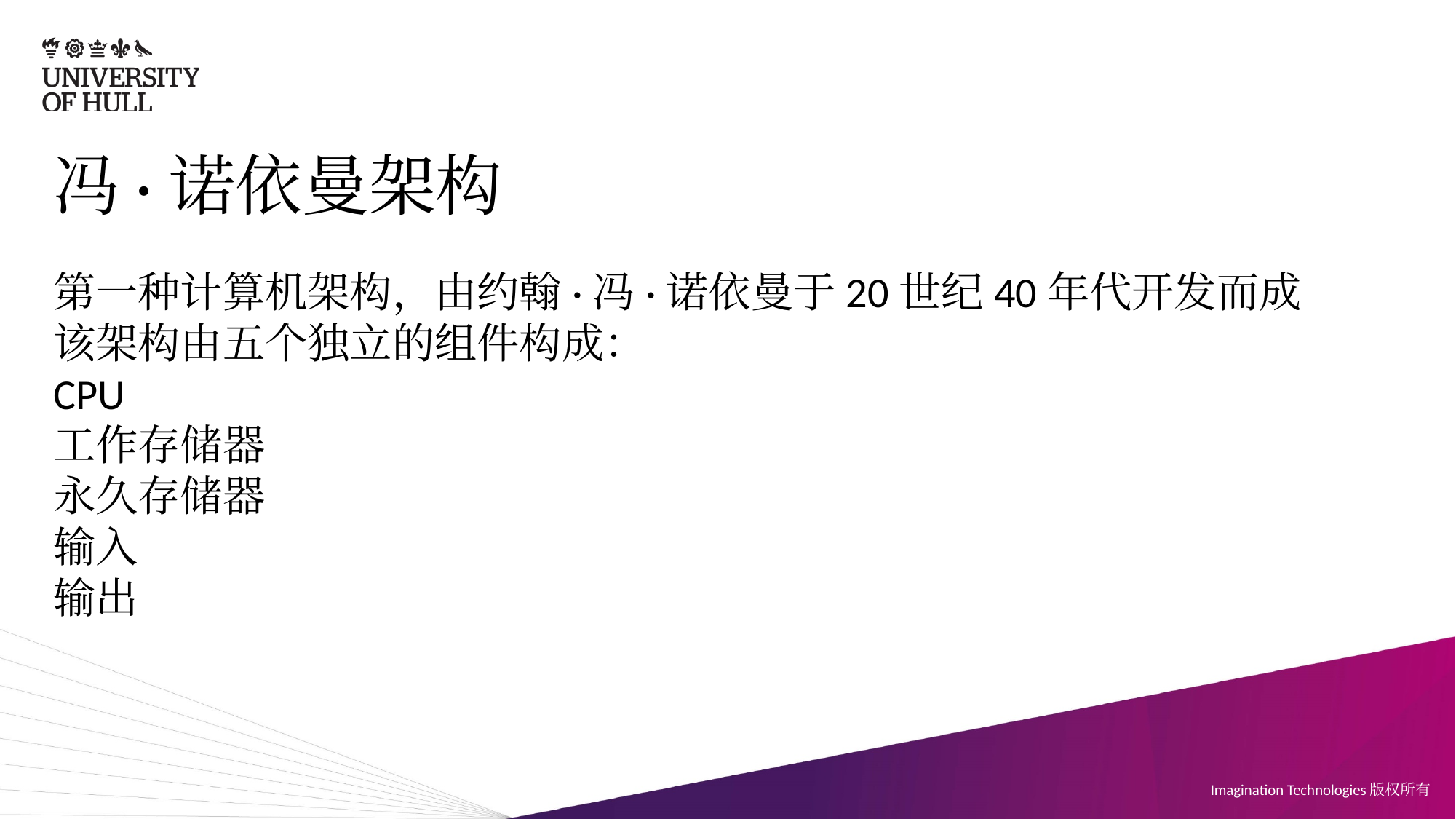

# 冯·诺依曼架构
第一种计算机架构，由约翰·冯·诺依曼于20世纪40年代开发而成
该架构由五个独立的组件构成：
CPU
工作存储器
永久存储器
输入
输出